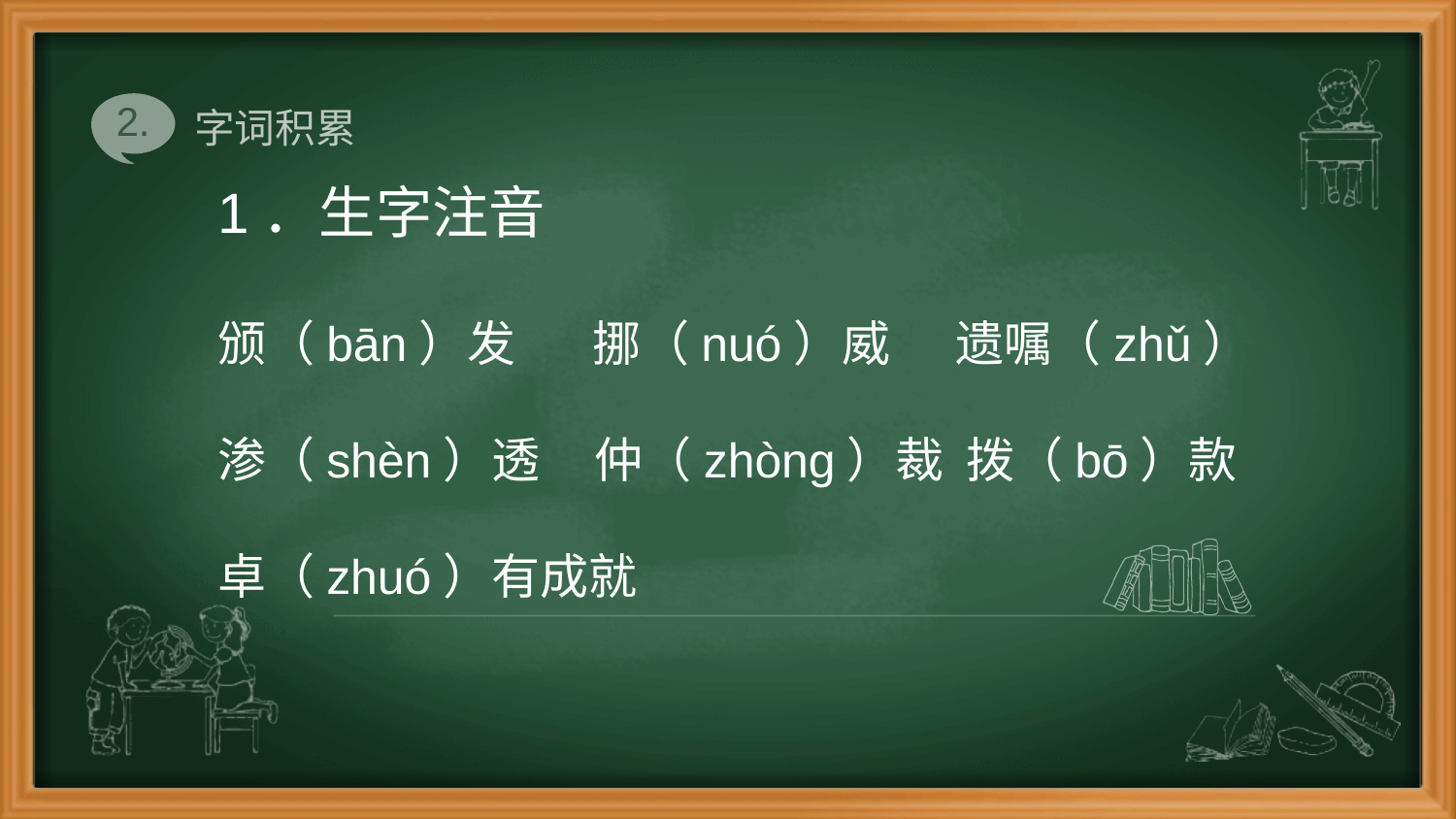

# 字词积累
1．生字注音

颁（bān）发       挪（nuó）威      遗嘱（zhǔ）

渗（shèn）透     仲（zhòng）裁  拨（bō）款

卓（zhuó）有成就